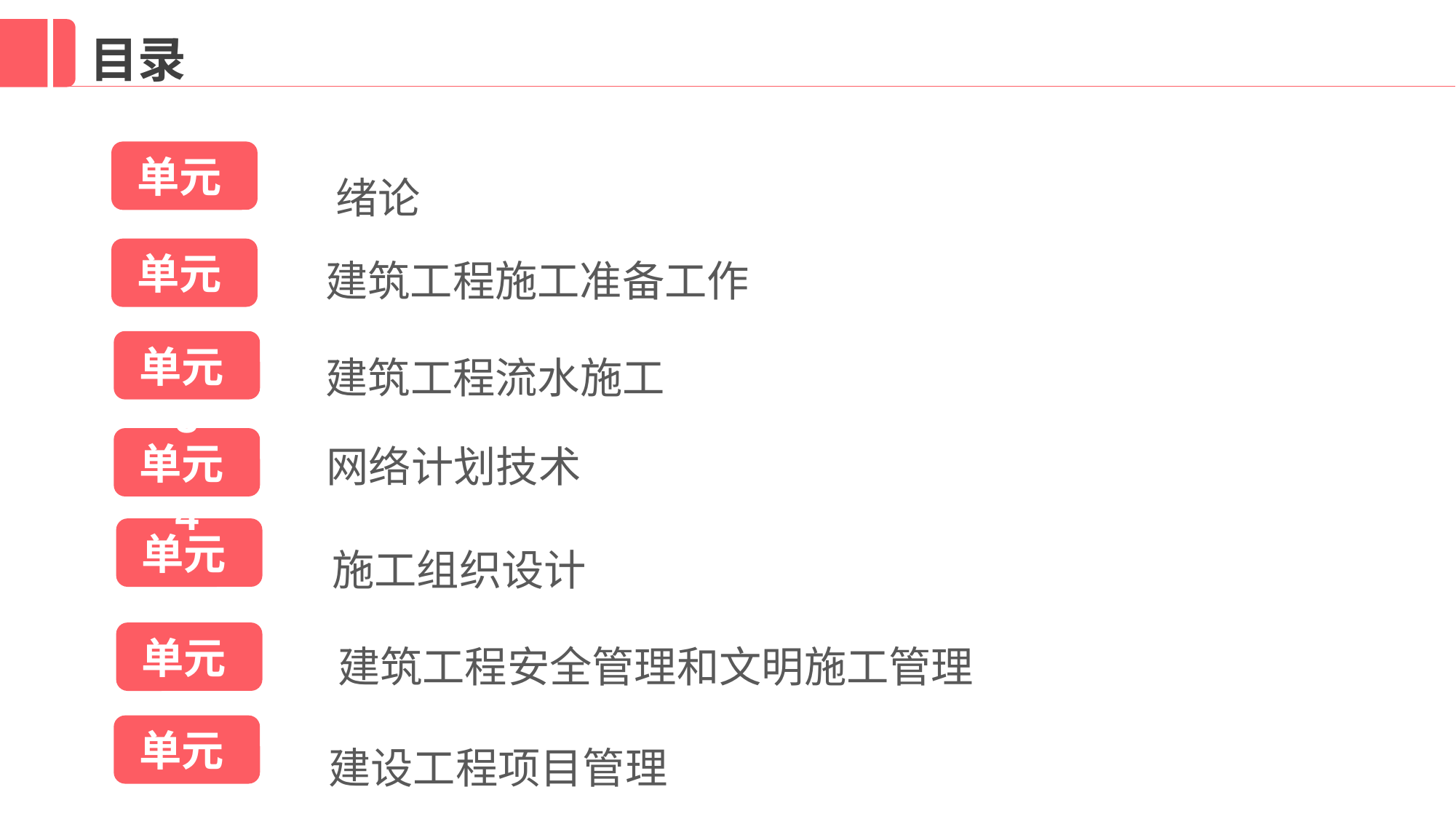

目录
　绪论
单元1
建筑工程施工准备工作
单元2
建筑工程流水施工
单元3
网络计划技术
单元4
施工组织设计
单元5
建筑工程安全管理和文明施工管理
单元6
建设工程项目管理
单元7